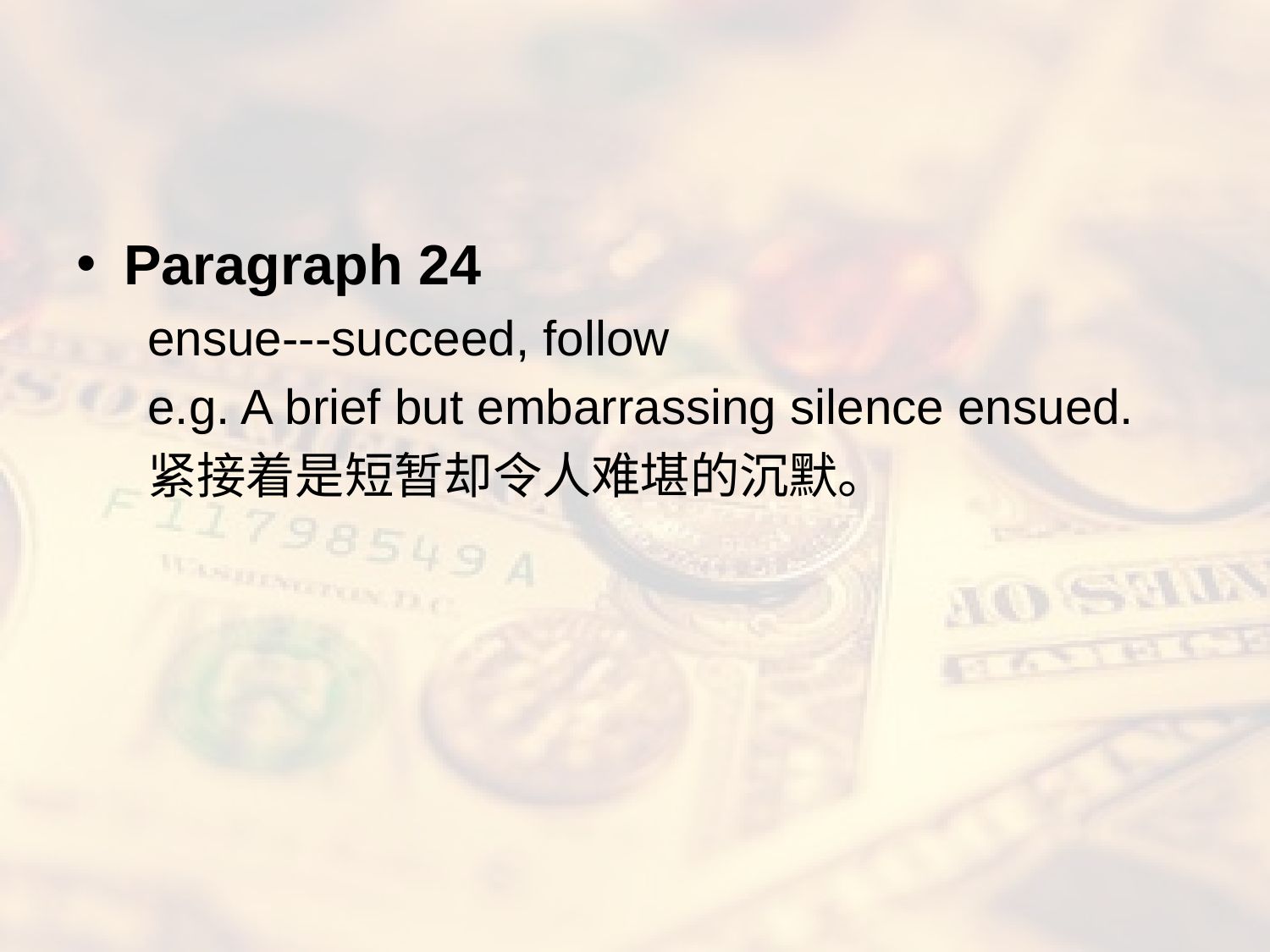

#
Paragraph 24
ensue---succeed, follow
e.g. A brief but embarrassing silence ensued.
紧接着是短暂却令人难堪的沉默。